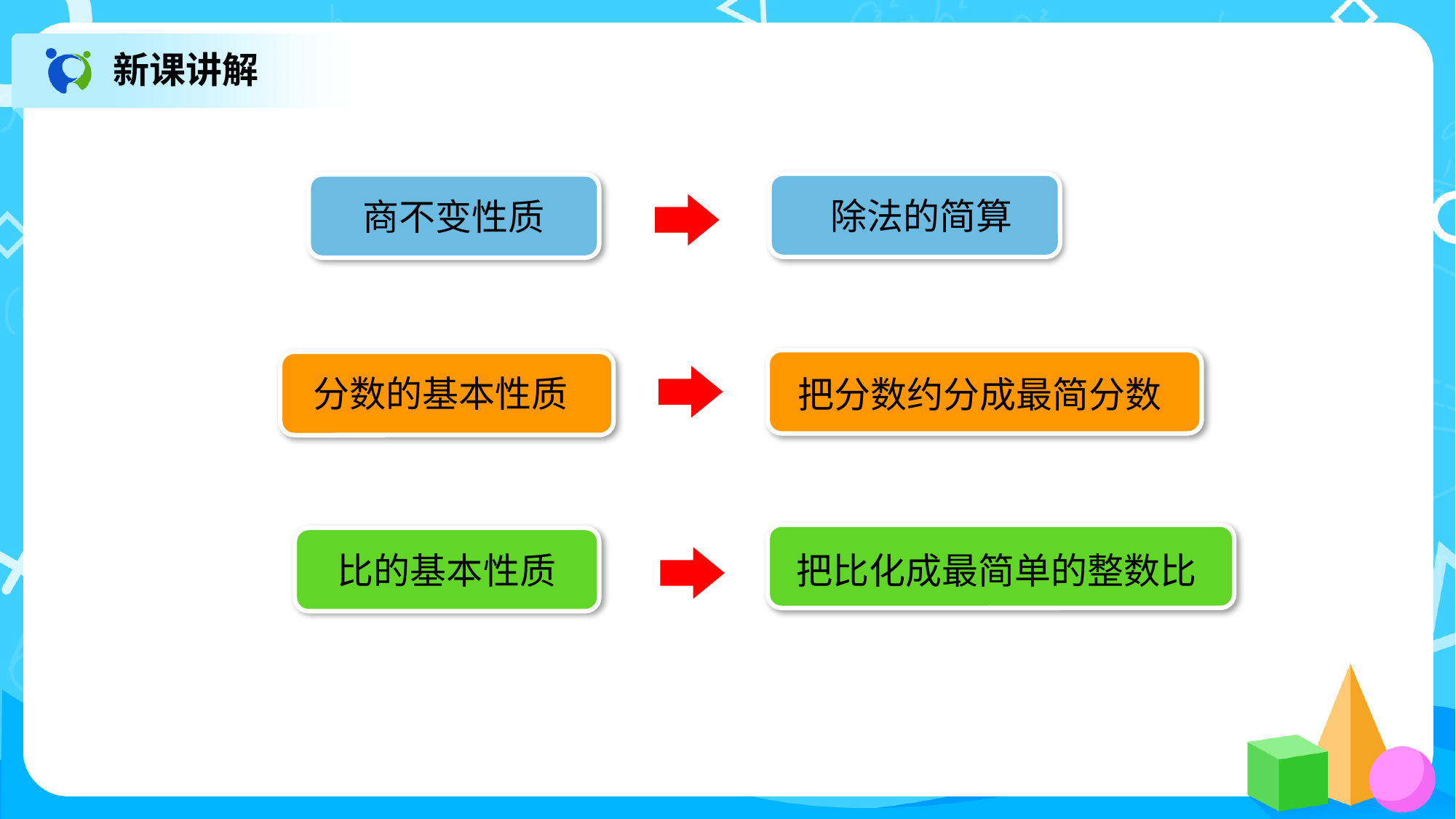

新课讲解

除法的简算

商不变性质

把分数约分成最简分数

分数的基本性质

把比化成最简单的整数比

比的基本性质